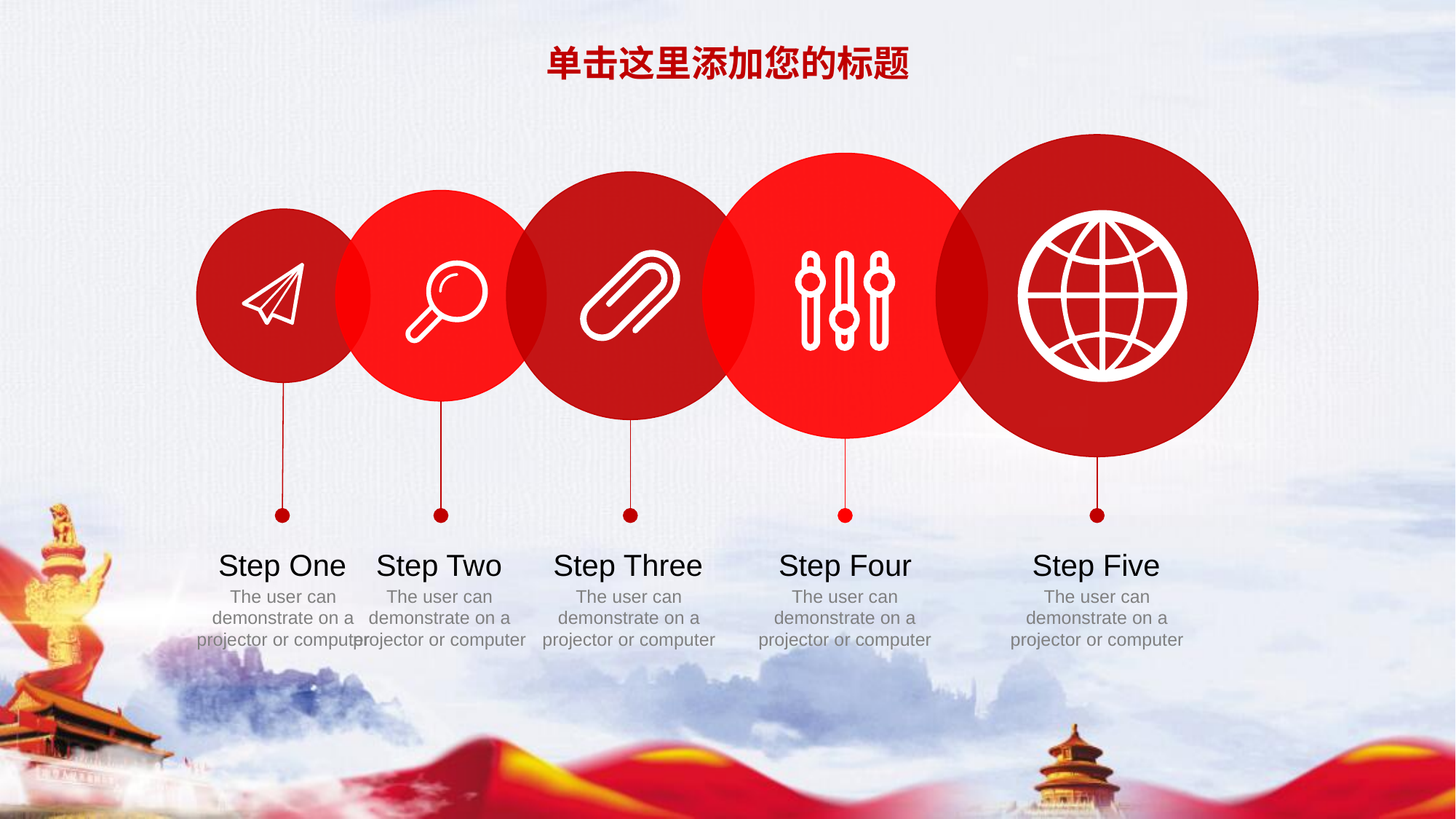

单击这里添加您的标题

Step One
Step Two
Step Three
Step Four
Step Five
The user can demonstrate on a projector or computer
The user can demonstrate on a projector or computer
The user can demonstrate on a projector or computer
The user can demonstrate on a projector or computer
The user can demonstrate on a projector or computer